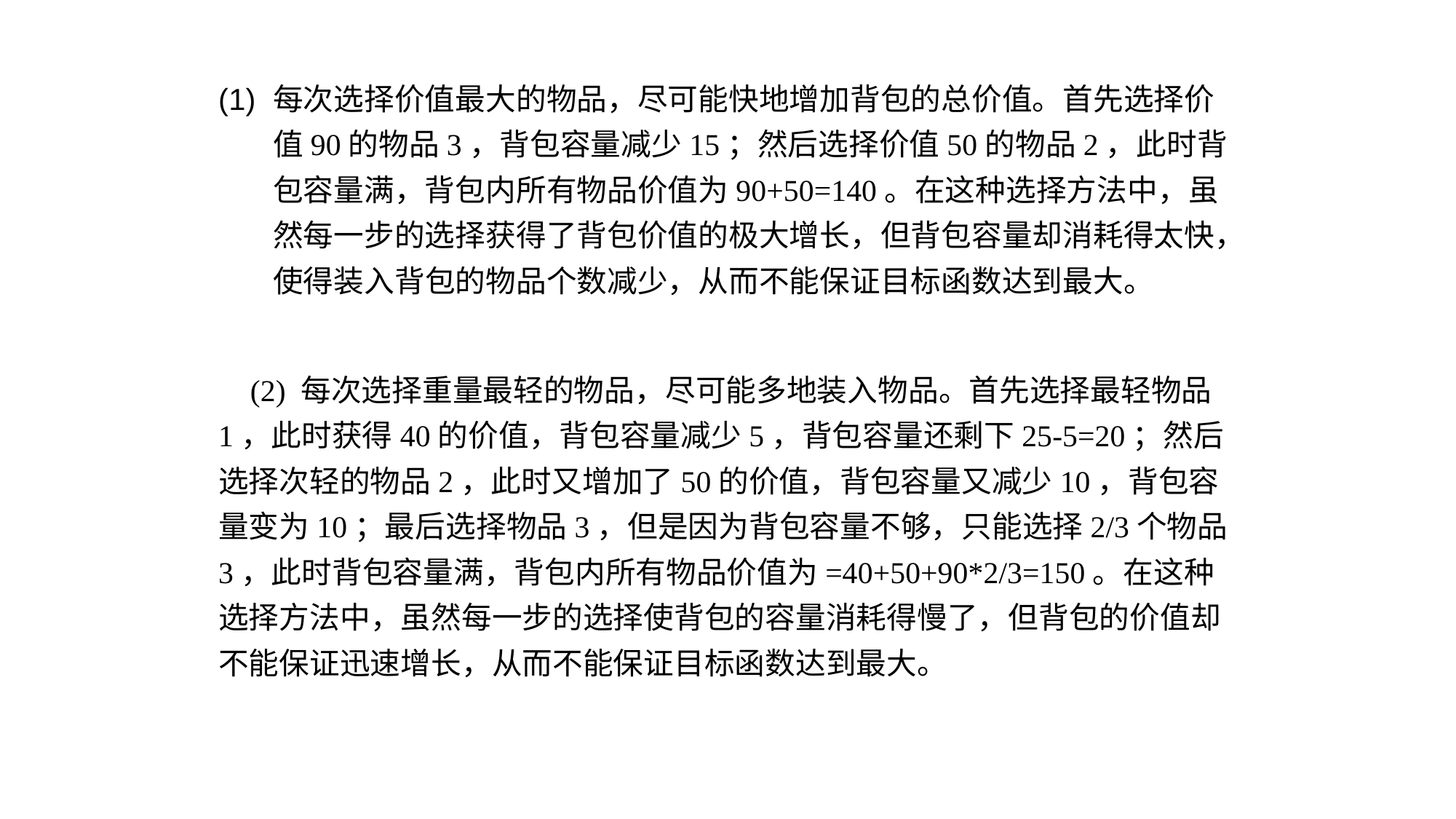

每次选择价值最大的物品，尽可能快地增加背包的总价值。首先选择价值90的物品3，背包容量减少15；然后选择价值50的物品2，此时背包容量满，背包内所有物品价值为90+50=140。在这种选择方法中，虽然每一步的选择获得了背包价值的极大增长，但背包容量却消耗得太快，使得装入背包的物品个数减少，从而不能保证目标函数达到最大。

(2) 每次选择重量最轻的物品，尽可能多地装入物品。首先选择最轻物品1，此时获得40的价值，背包容量减少5，背包容量还剩下25-5=20；然后选择次轻的物品2，此时又增加了50的价值，背包容量又减少10，背包容量变为10；最后选择物品3，但是因为背包容量不够，只能选择2/3个物品3，此时背包容量满，背包内所有物品价值为=40+50+90*2/3=150。在这种选择方法中，虽然每一步的选择使背包的容量消耗得慢了，但背包的价值却不能保证迅速增长，从而不能保证目标函数达到最大。